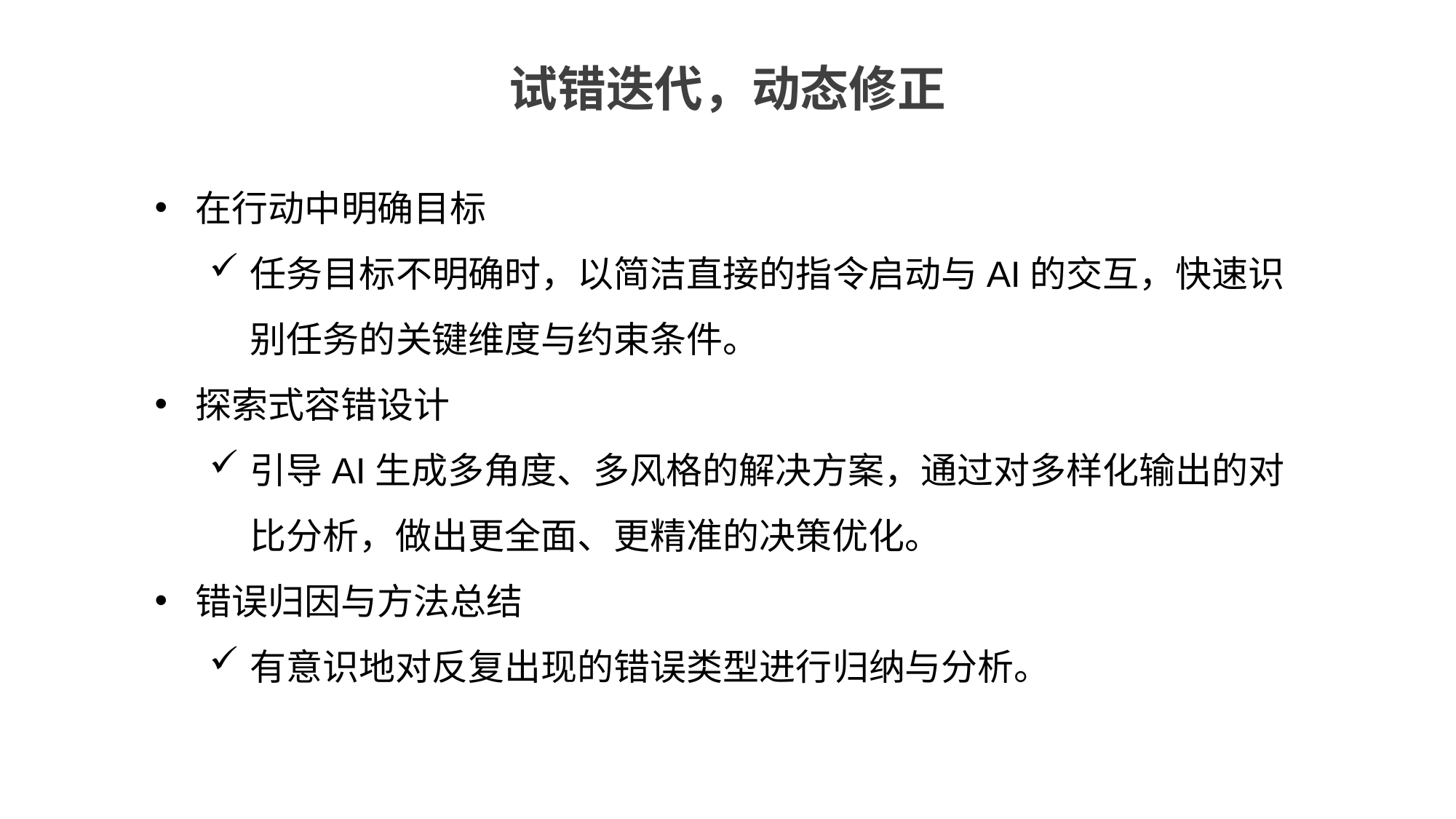

试错迭代，动态修正
在行动中明确目标
任务目标不明确时，以简洁直接的指令启动与AI的交互，快速识别任务的关键维度与约束条件。
探索式容错设计
引导AI生成多角度、多风格的解决方案，通过对多样化输出的对比分析，做出更全面、更精准的决策优化。
错误归因与方法总结
有意识地对反复出现的错误类型进行归纳与分析。